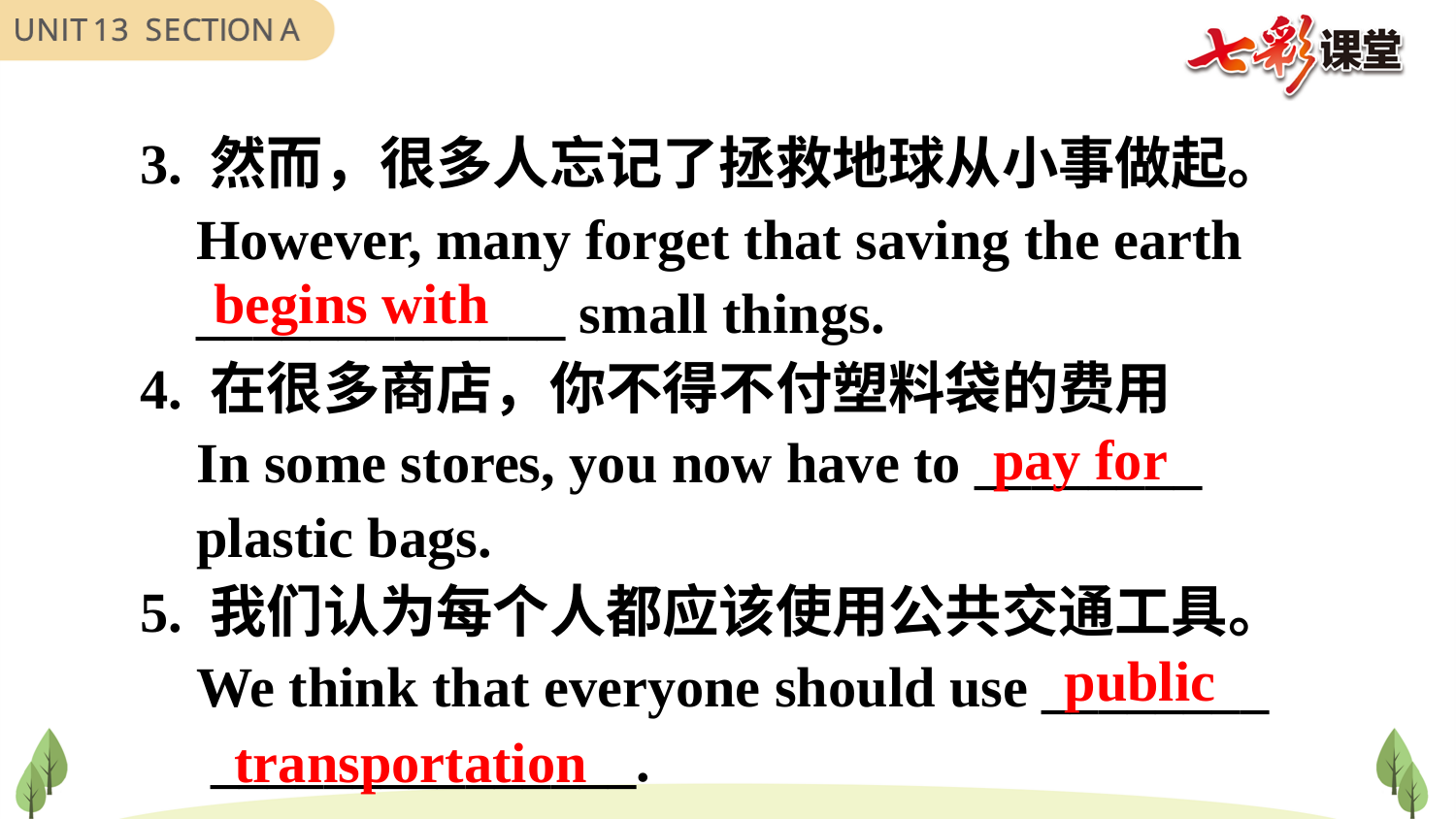

3. 然而，很多人忘记了拯救地球从小事做起。
    However, many forget that saving the earth
    _____________ small things.
4. 在很多商店，你不得不付塑料袋的费用
    In some stores, you now have to ________
    plastic bags.
5. 我们认为每个人都应该使用公共交通工具。
    We think that everyone should use ________
     _______________.
begins with
pay for
public
transportation